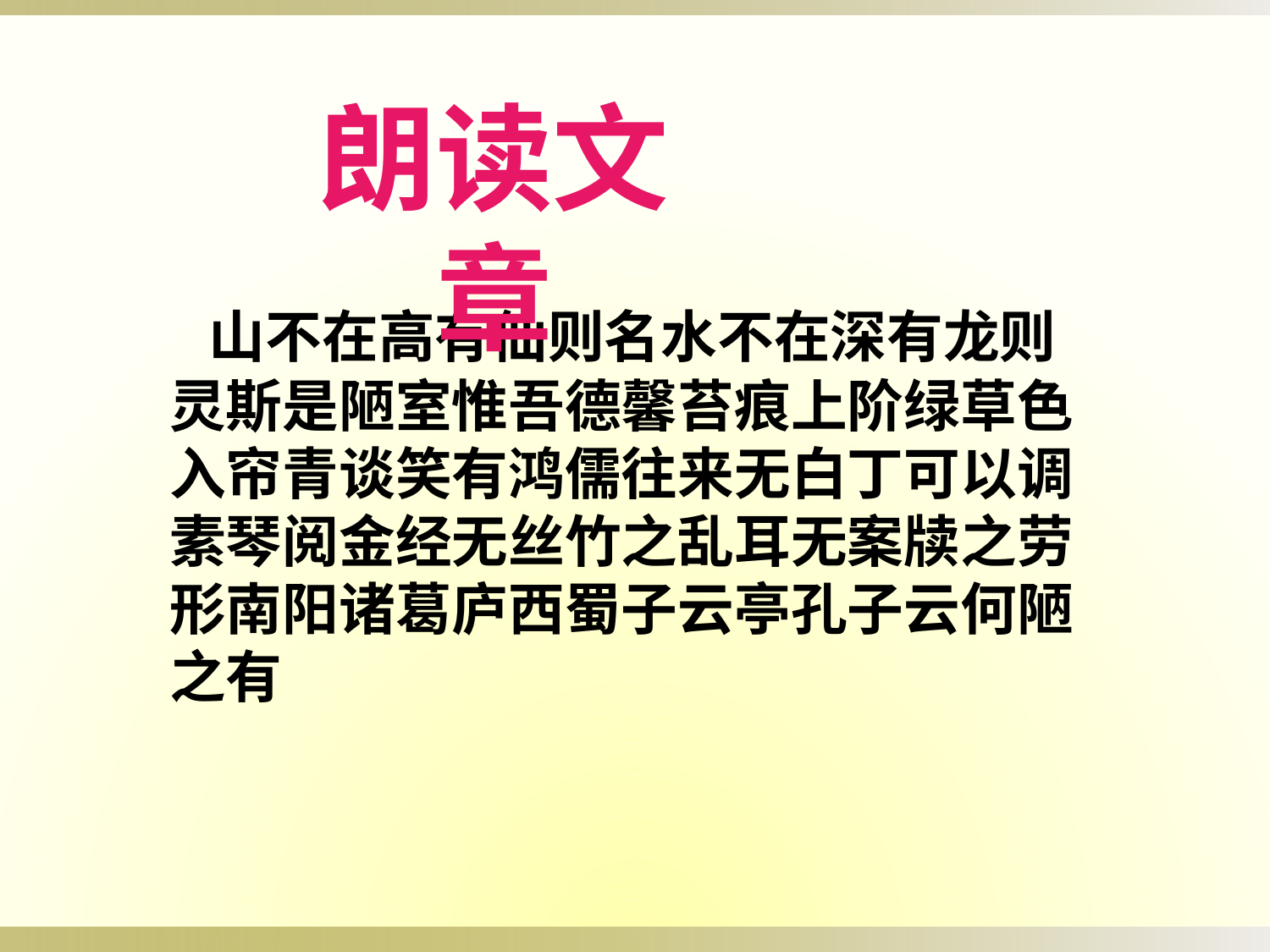

朗读文章
     山不在高有仙则名水不在深有龙则灵斯是陋室惟吾德馨苔痕上阶绿草色入帘青谈笑有鸿儒往来无白丁可以调素琴阅金经无丝竹之乱耳无案牍之劳形南阳诸葛庐西蜀子云亭孔子云何陋之有